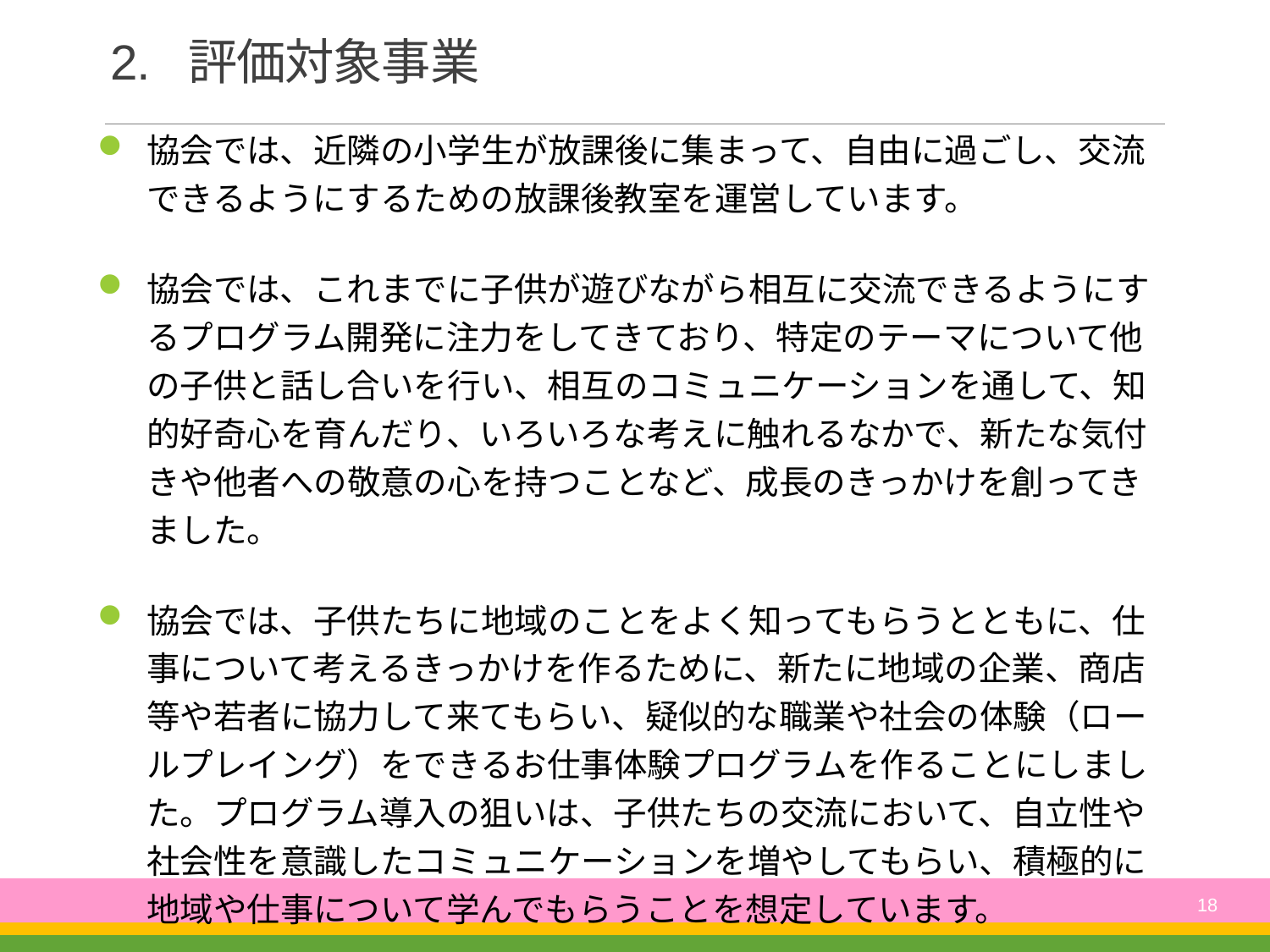

# 2.  評価対象事業
協会では、近隣の小学生が放課後に集まって、自由に過ごし、交流できるようにするための放課後教室を運営しています。
協会では、これまでに子供が遊びながら相互に交流できるようにするプログラム開発に注力をしてきており、特定のテーマについて他の子供と話し合いを行い、相互のコミュニケーションを通して、知的好奇心を育んだり、いろいろな考えに触れるなかで、新たな気付きや他者への敬意の心を持つことなど、成長のきっかけを創ってきました。
協会では、子供たちに地域のことをよく知ってもらうとともに、仕事について考えるきっかけを作るために、新たに地域の企業、商店等や若者に協力して来てもらい、疑似的な職業や社会の体験（ロールプレイング）をできるお仕事体験プログラムを作ることにしました。プログラム導入の狙いは、子供たちの交流において、自立性や社会性を意識したコミュニケーションを増やしてもらい、積極的に地域や仕事について学んでもらうことを想定しています。
18